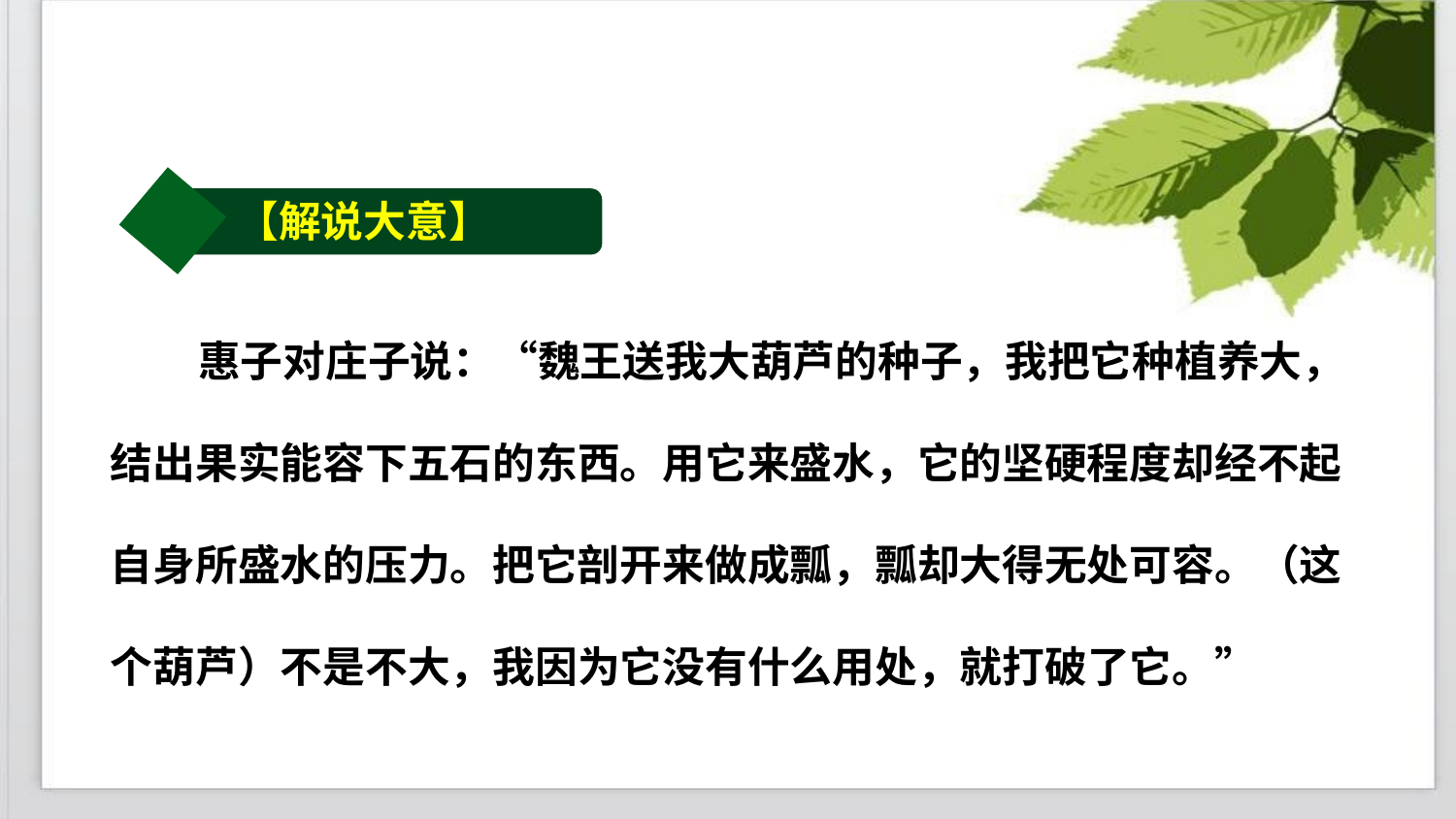

【解说大意】
        惠子对庄子说：“魏王送我大葫芦的种子，我把它种植养大，结出果实能容下五石的东西。用它来盛水，它的坚硬程度却经不起自身所盛水的压力。把它剖开来做成瓢，瓢却大得无处可容。（这个葫芦）不是不大，我因为它没有什么用处，就打破了它。”